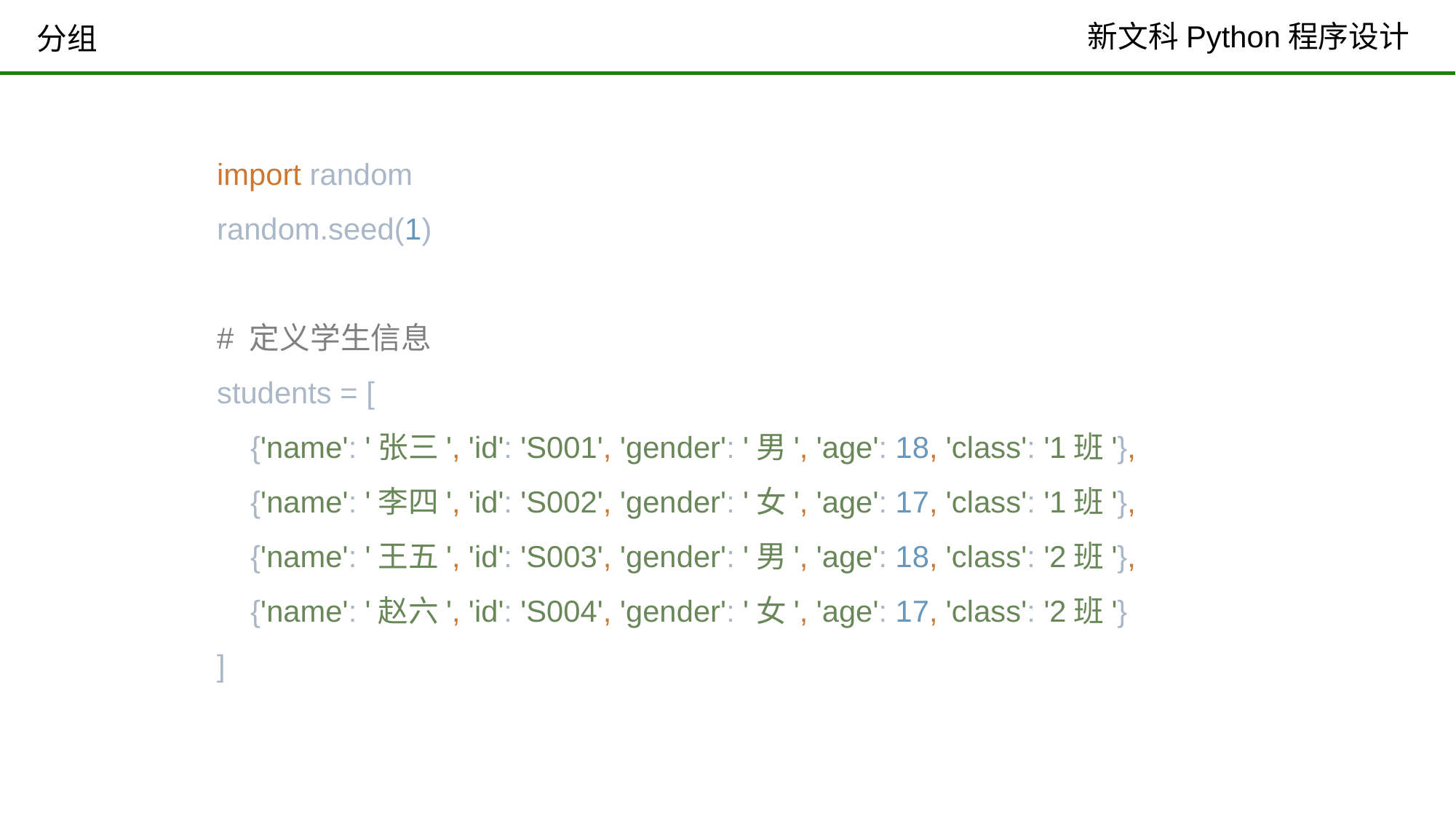

# 分组
import random
random.seed(1)
# 定义学生信息
students = [
    {'name': '张三', 'id': 'S001', 'gender': '男', 'age': 18, 'class': '1班'},
    {'name': '李四', 'id': 'S002', 'gender': '女', 'age': 17, 'class': '1班'},
    {'name': '王五', 'id': 'S003', 'gender': '男', 'age': 18, 'class': '2班'},
    {'name': '赵六', 'id': 'S004', 'gender': '女', 'age': 17, 'class': '2班'}
]